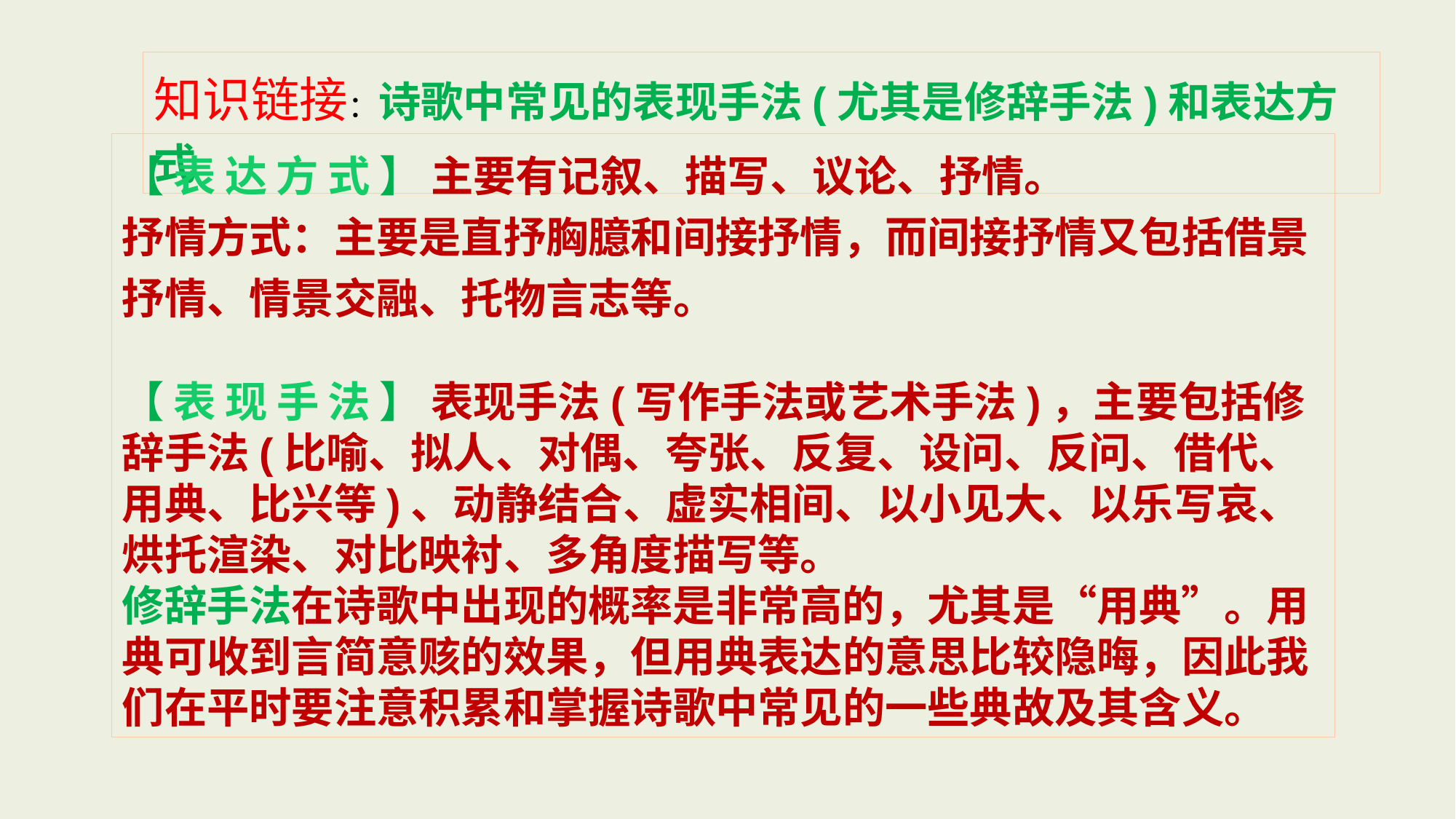

知识链接：诗歌中常见的表现手法(尤其是修辞手法)和表达方式
【表达方式】主要有记叙、描写、议论、抒情。
抒情方式：主要是直抒胸臆和间接抒情，而间接抒情又包括借景抒情、情景交融、托物言志等。

【表现手法】表现手法(写作手法或艺术手法)，主要包括修辞手法(比喻、拟人、对偶、夸张、反复、设问、反问、借代、用典、比兴等)、动静结合、虚实相间、以小见大、以乐写哀、烘托渲染、对比映衬、多角度描写等。
修辞手法在诗歌中出现的概率是非常高的，尤其是“用典”。用典可收到言简意赅的效果，但用典表达的意思比较隐晦，因此我们在平时要注意积累和掌握诗歌中常见的一些典故及其含义。